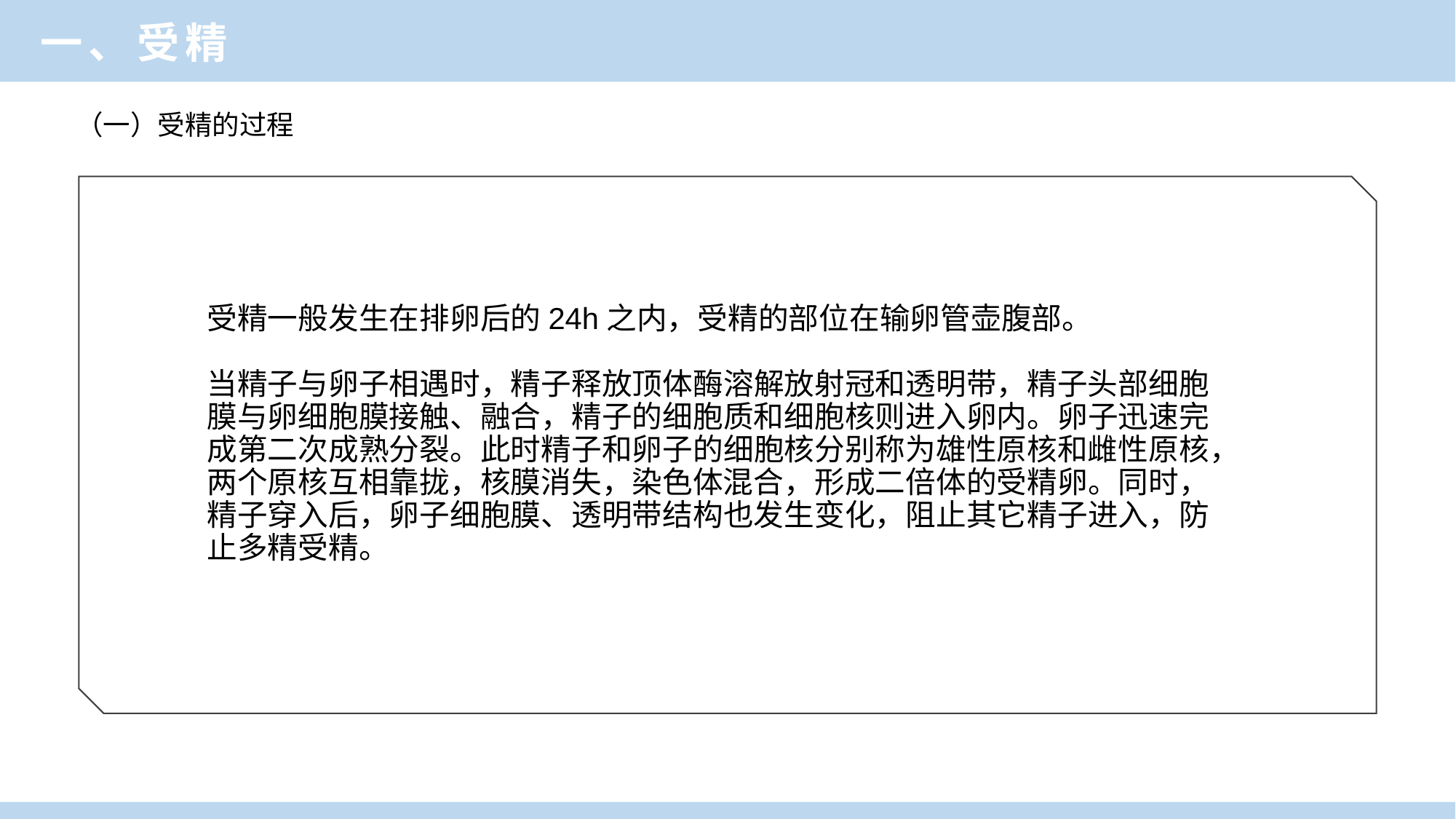

一、受精
（一）受精的过程

受精一般发生在排卵后的24h之内，受精的部位在输卵管壶腹部。

当精子与卵子相遇时，精子释放顶体酶溶解放射冠和透明带，精子头部细胞膜与卵细胞膜接触、融合，精子的细胞质和细胞核则进入卵内。卵子迅速完成第二次成熟分裂。此时精子和卵子的细胞核分别称为雄性原核和雌性原核，两个原核互相靠拢，核膜消失，染色体混合，形成二倍体的受精卵。同时，精子穿入后，卵子细胞膜、透明带结构也发生变化，阻止其它精子进入，防止多精受精。